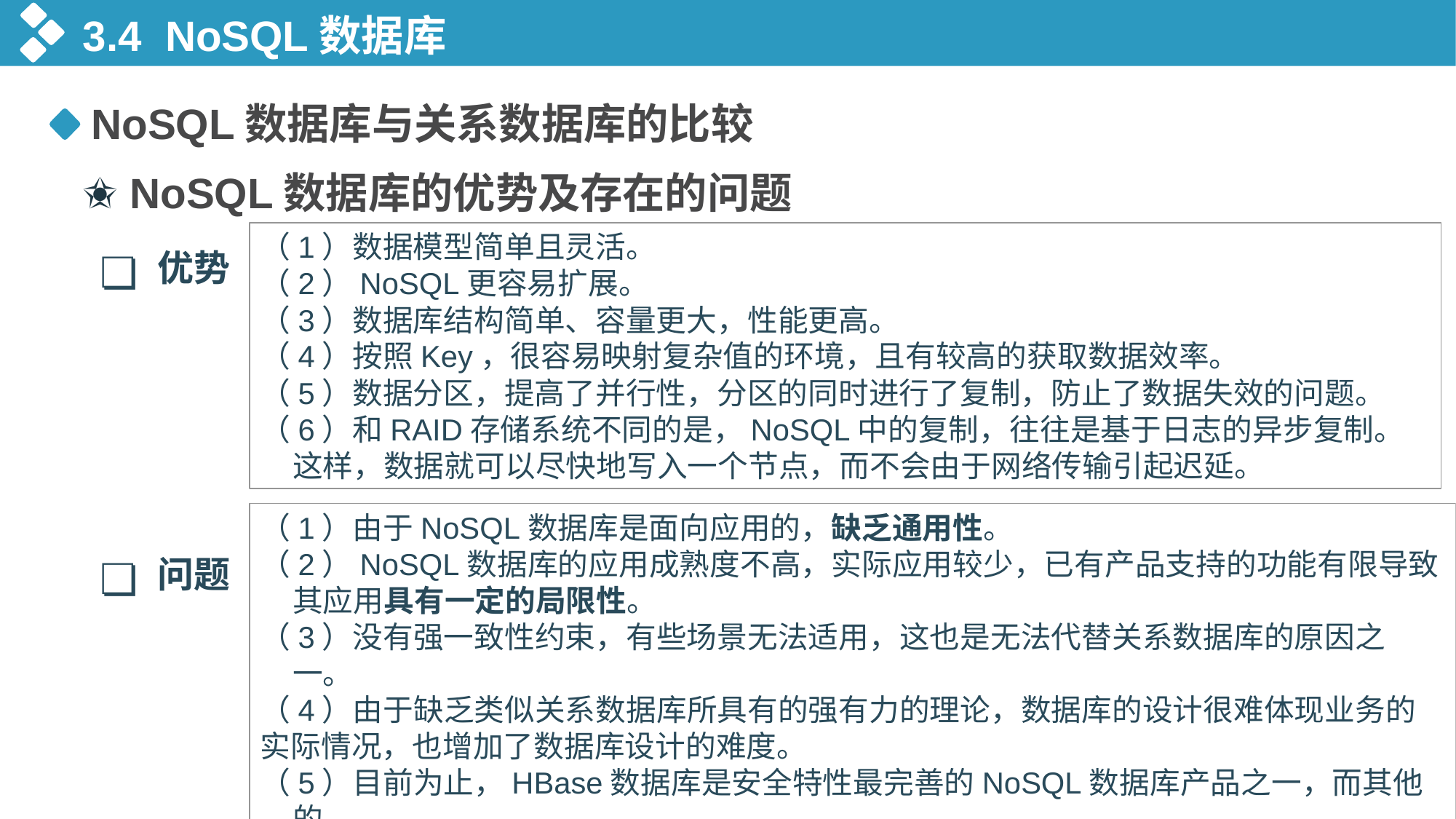

3.4  NoSQL数据库
NoSQL数据库与关系数据库的比较

✬ NoSQL数据库的优势及存在的问题
（1）数据模型简单且灵活。
（2）NoSQL更容易扩展。
（3）数据库结构简单、容量更大，性能更高。
（4）按照Key，很容易映射复杂值的环境，且有较高的获取数据效率。
（5）数据分区，提高了并行性，分区的同时进行了复制，防止了数据失效的问题。
（6）和RAID存储系统不同的是，NoSQL中的复制，往往是基于日志的异步复制。这样，数据就可以尽快地写入一个节点，而不会由于网络传输引起迟延。
❏
优势
（1）由于NoSQL数据库是面向应用的，缺乏通用性。
（2）NoSQL数据库的应用成熟度不高，实际应用较少，已有产品支持的功能有限导致其应用具有一定的局限性。
（3）没有强一致性约束，有些场景无法适用，这也是无法代替关系数据库的原因之一。
（4）由于缺乏类似关系数据库所具有的强有力的理论，数据库的设计很难体现业务的
实际情况，也增加了数据库设计的难度。
（5）目前为止，HBase数据库是安全特性最完善的NoSQL数据库产品之一，而其他的
NoSQL数据库多数没有提供内建的安全机制
❏
问题